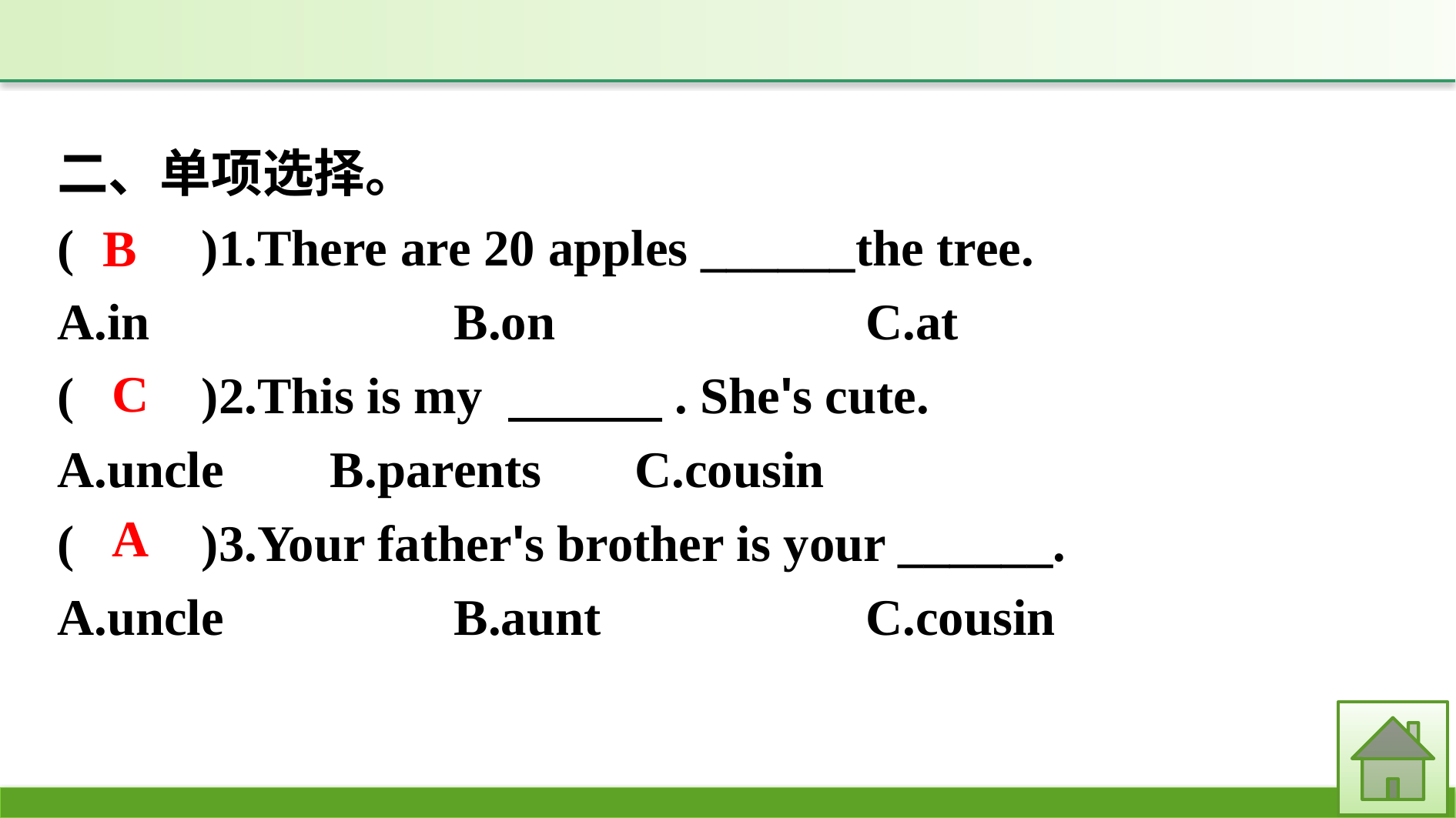

二、单项选择。
(　　)1.There are 20 apples ______the tree.
A.in			B.on				C.at
(　　)2.This is my 　　　. She's cute.
A.uncle	B.parents		C.cousin
(　　)3.Your father's brother is your ______.
A.uncle		B.aunt			C.cousin
B
C
A